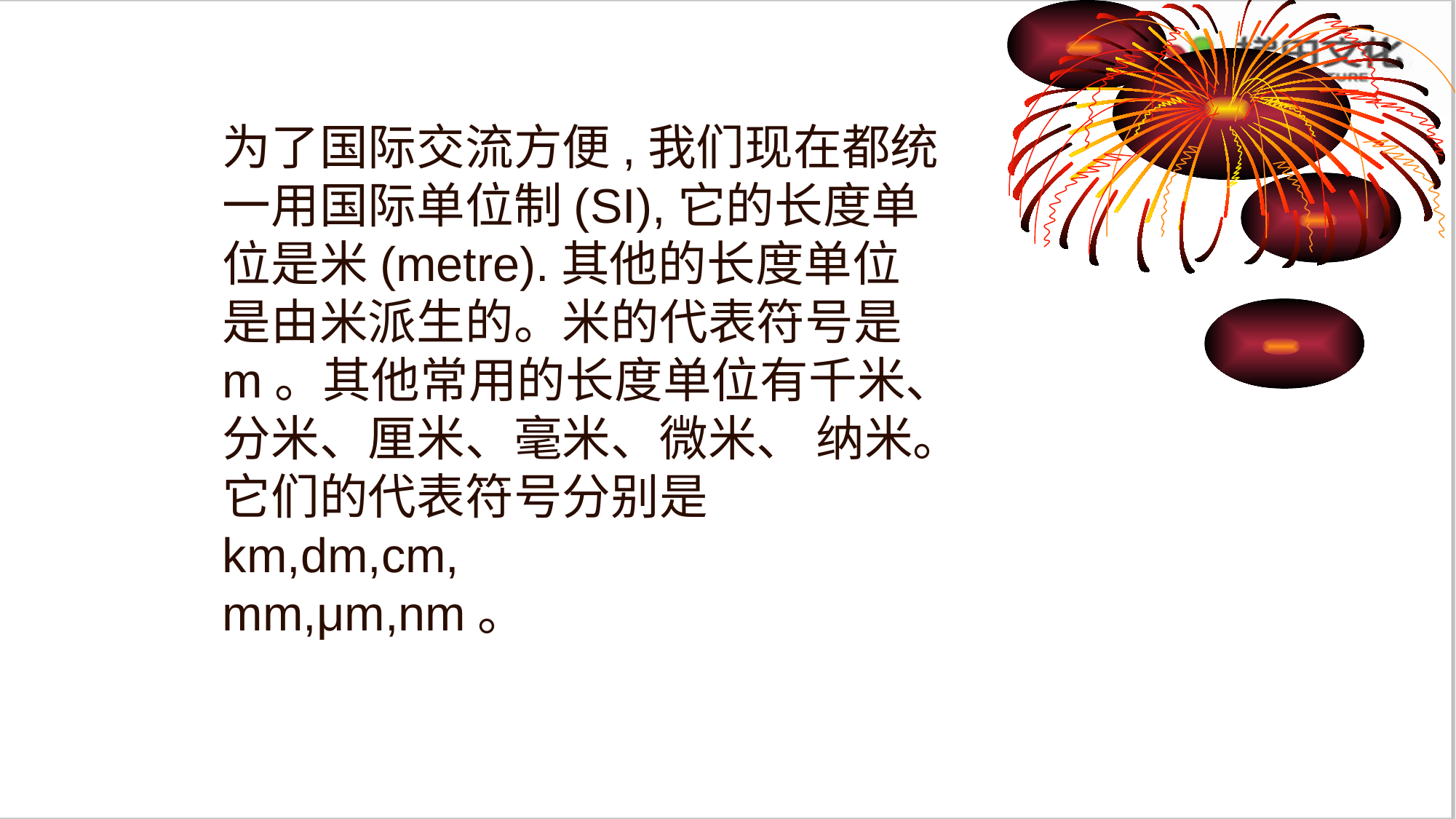

为了国际交流方便,我们现在都统一用国际单位制(SI),它的长度单位是米(metre).其他的长度单位是由米派生的。米的代表符号是m。其他常用的长度单位有千米、分米、厘米、毫米、微米、 纳米。它们的代表符号分别是km,dm,cm,
mm,μm,nm。